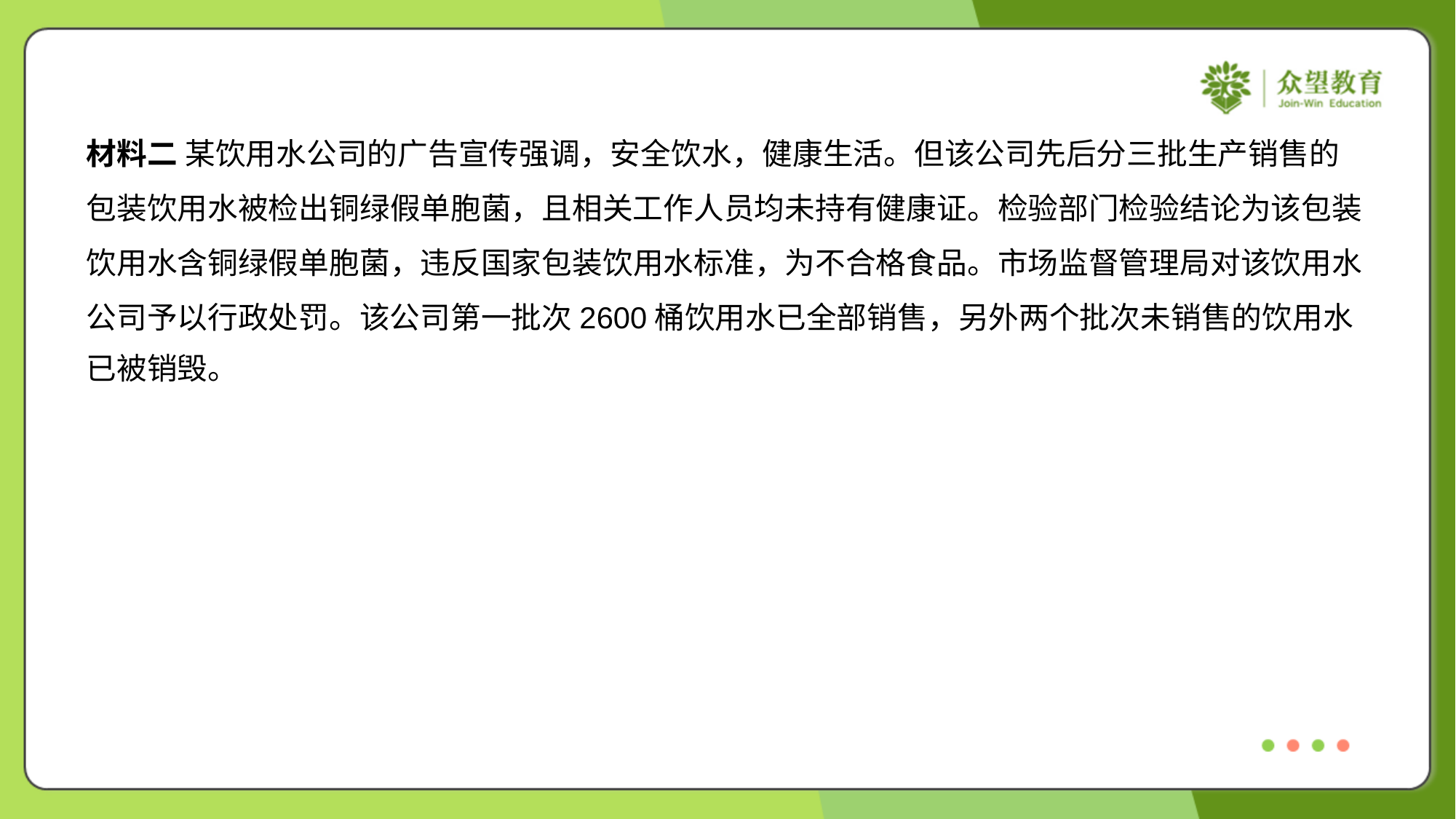

材料二 某饮用水公司的广告宣传强调，安全饮水，健康生活。但该公司先后分三批生产销售的
包装饮用水被检出铜绿假单胞菌，且相关工作人员均未持有健康证。检验部门检验结论为该包装
饮用水含铜绿假单胞菌，违反国家包装饮用水标准，为不合格食品。市场监督管理局对该饮用水
公司予以行政处罚。该公司第一批次2600桶饮用水已全部销售，另外两个批次未销售的饮用水
已被销毁。